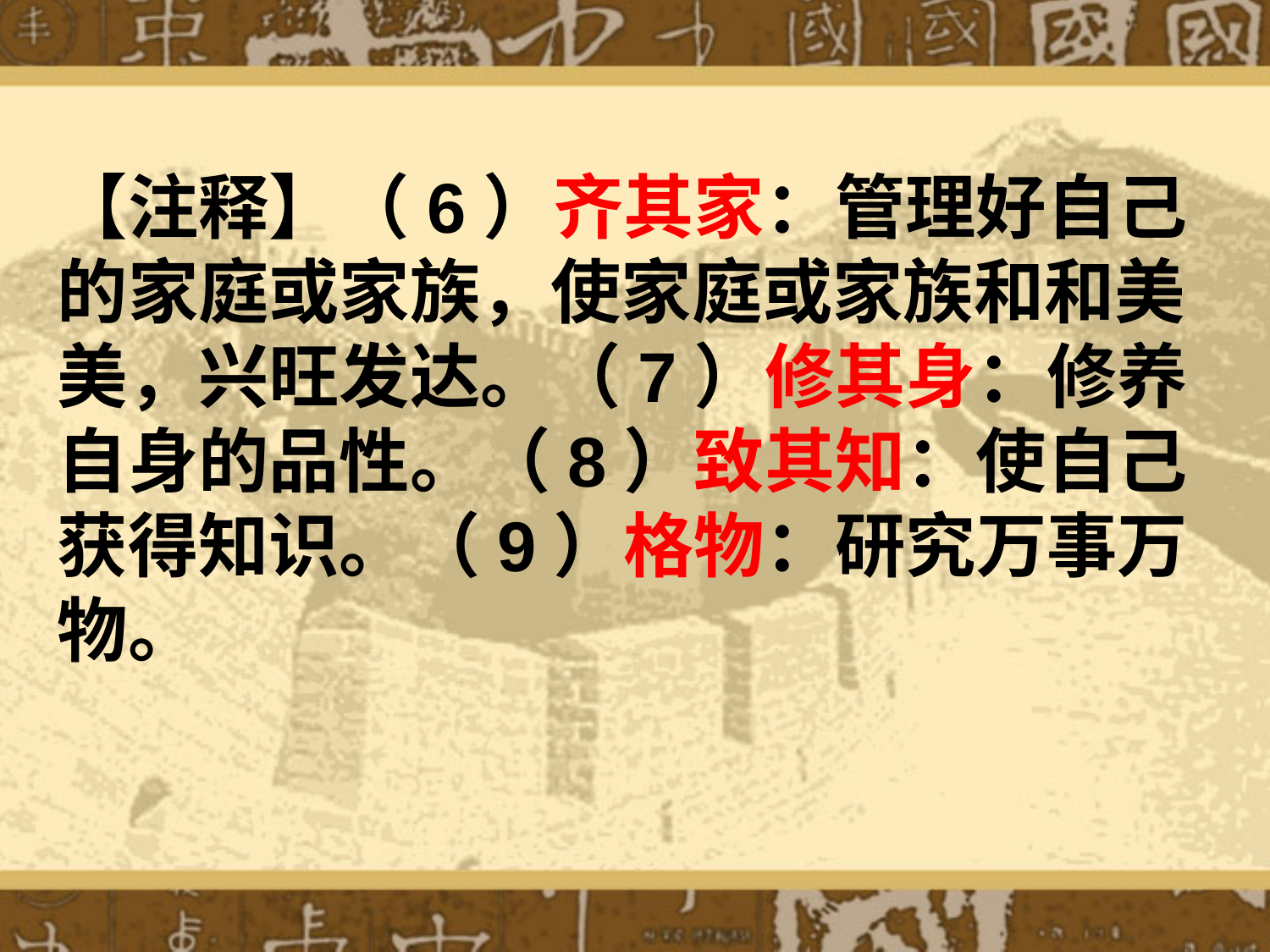

【注释】（6）齐其家：管理好自己的家庭或家族，使家庭或家族和和美美，兴旺发达。（7）修其身：修养自身的品性。（8）致其知：使自己获得知识。（9）格物：研究万事万物。